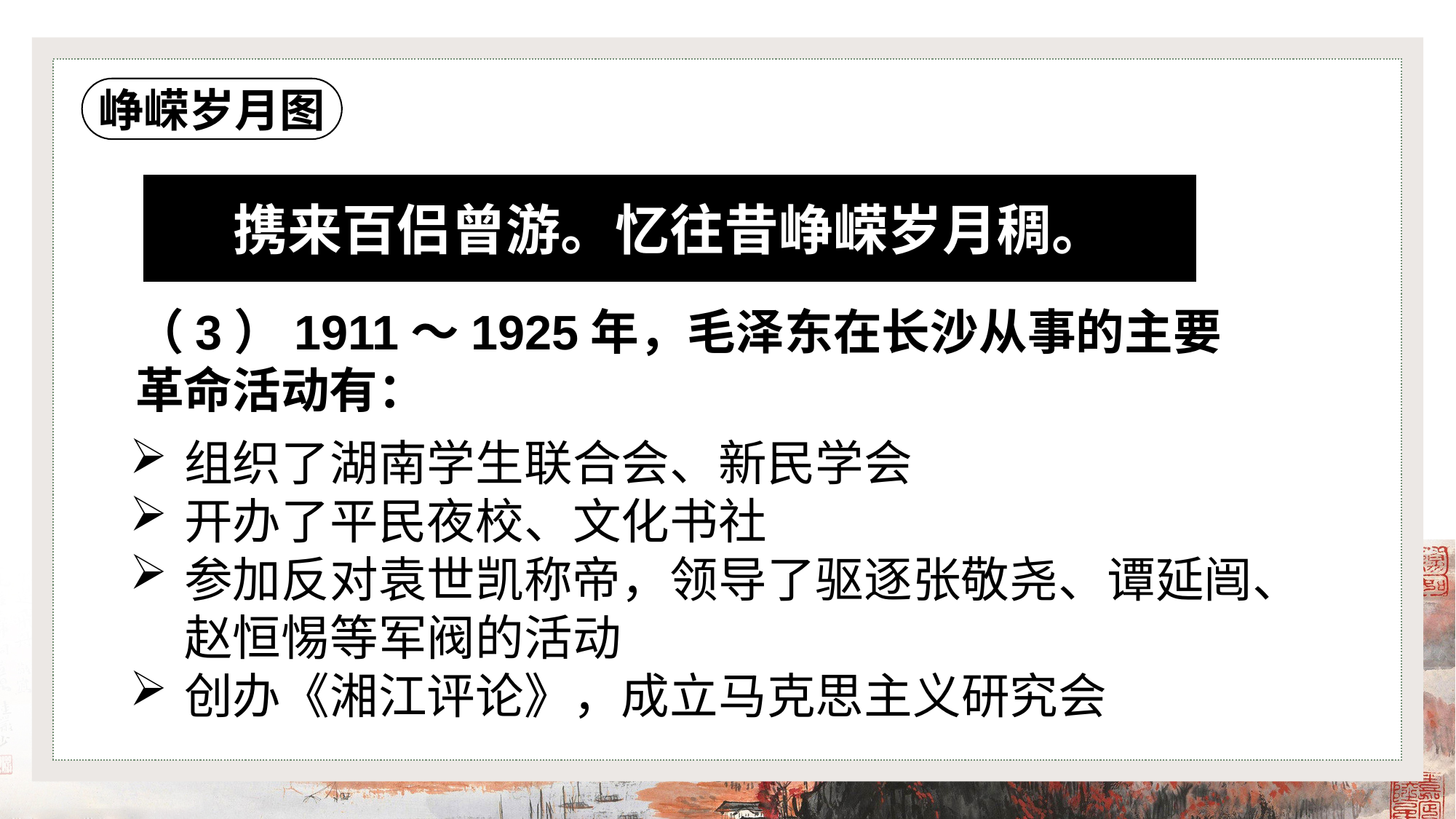

峥嵘岁月图

携来百侣曾游。忆往昔峥嵘岁月稠。
（3）1911～1925年，毛泽东在长沙从事的主要革命活动有：
组织了湖南学生联合会、新民学会
开办了平民夜校、文化书社
参加反对袁世凯称帝，领导了驱逐张敬尧、谭延闿、赵恒惕等军阀的活动
创办《湘江评论》，成立马克思主义研究会